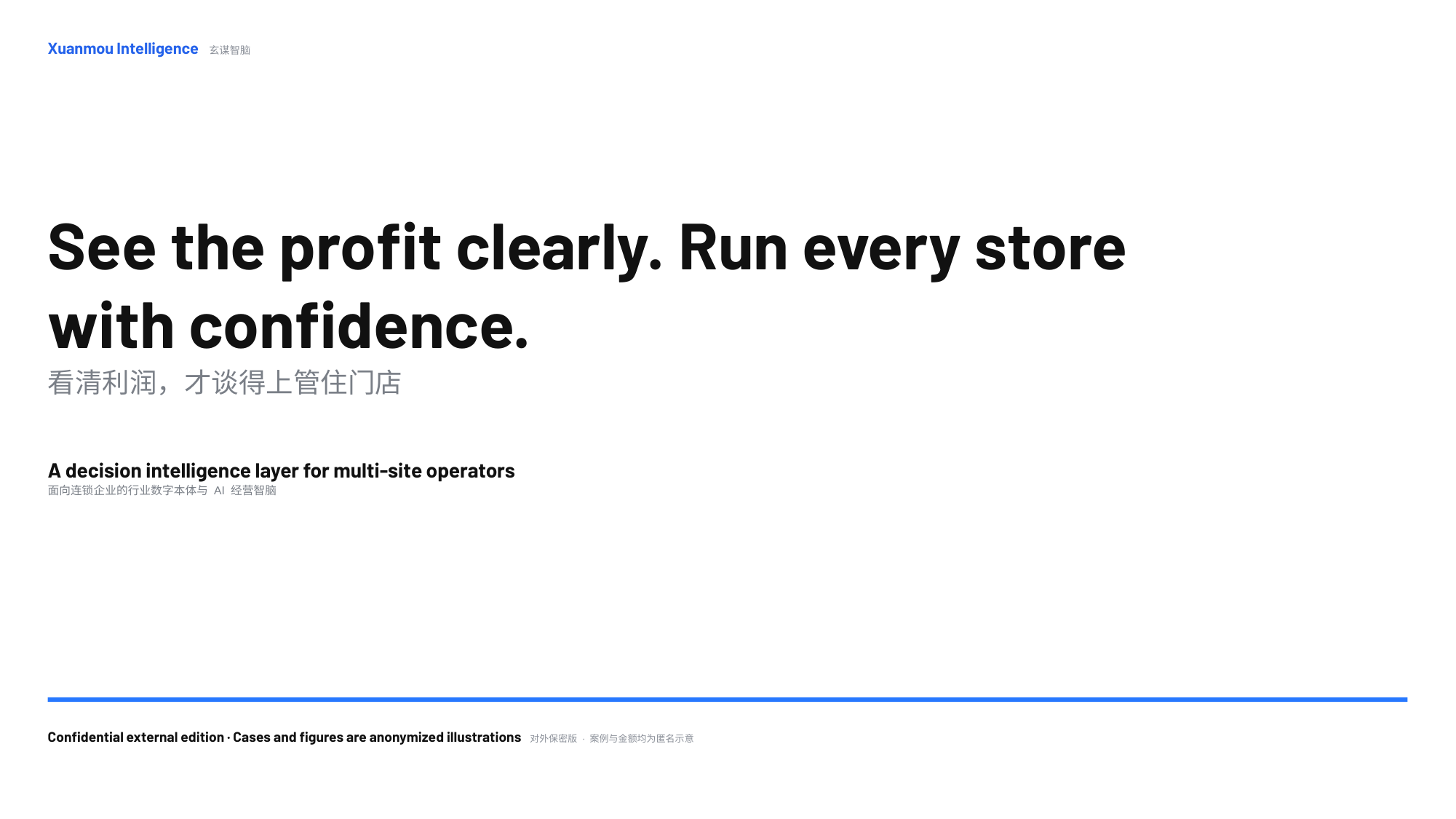

Xuanmou Intelligence  玄谋智脑
See the profit clearly. Run every store with confidence.
看清利润，才谈得上管住门店
A decision intelligence layer for multi-site operators
面向连锁企业的行业数字本体与 AI 经营智脑

Confidential external edition · Cases and figures are anonymized illustrations  对外保密版 · 案例与金额均为匿名示意